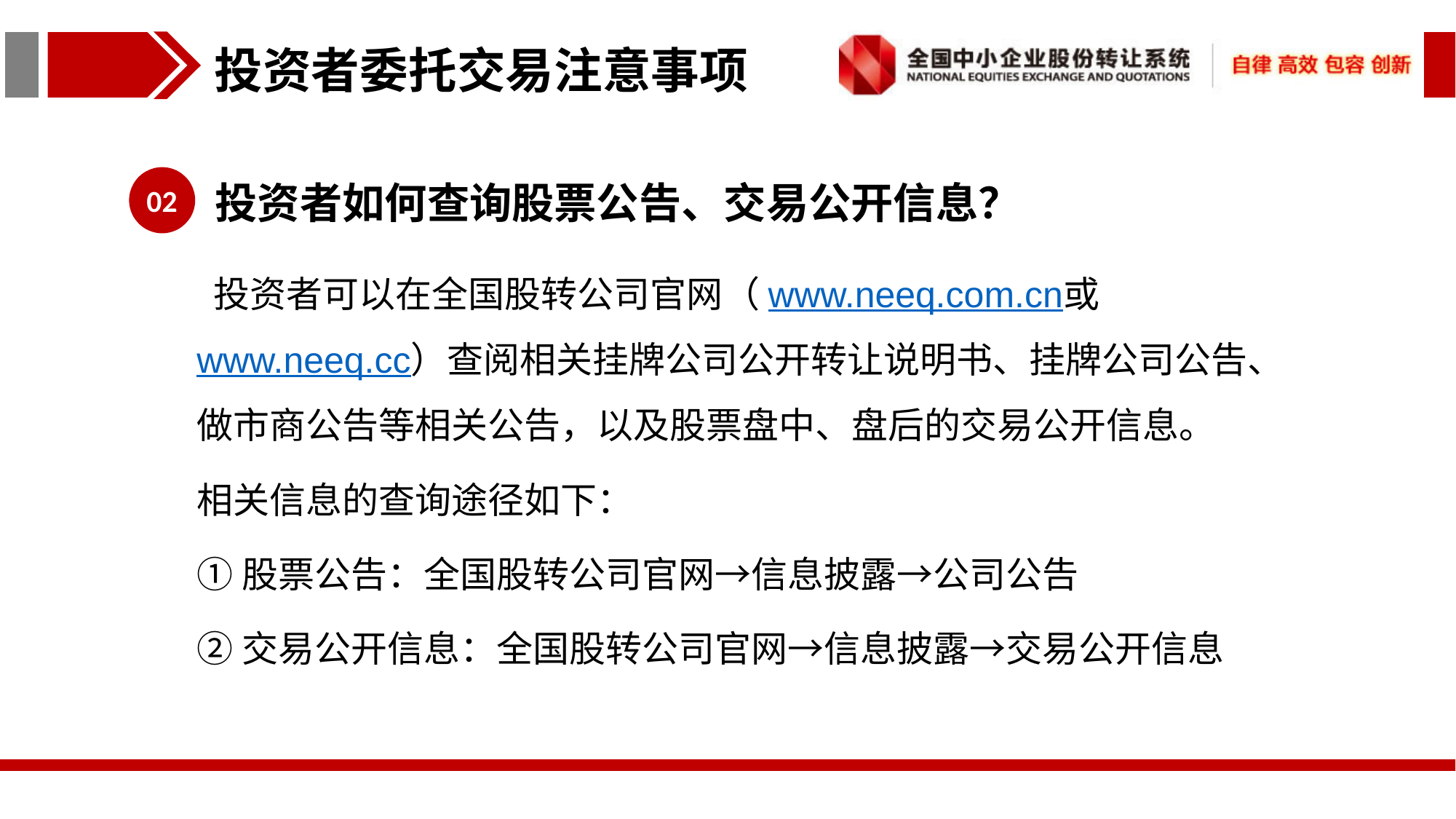

投资者委托交易注意事项
02
投资者如何查询股票公告、交易公开信息？
 投资者可以在全国股转公司官网（www.neeq.com.cn或www.neeq.cc）查阅相关挂牌公司公开转让说明书、挂牌公司公告、做市商公告等相关公告，以及股票盘中、盘后的交易公开信息。
相关信息的查询途径如下：
①股票公告：全国股转公司官网→信息披露→公司公告
②交易公开信息：全国股转公司官网→信息披露→交易公开信息
18